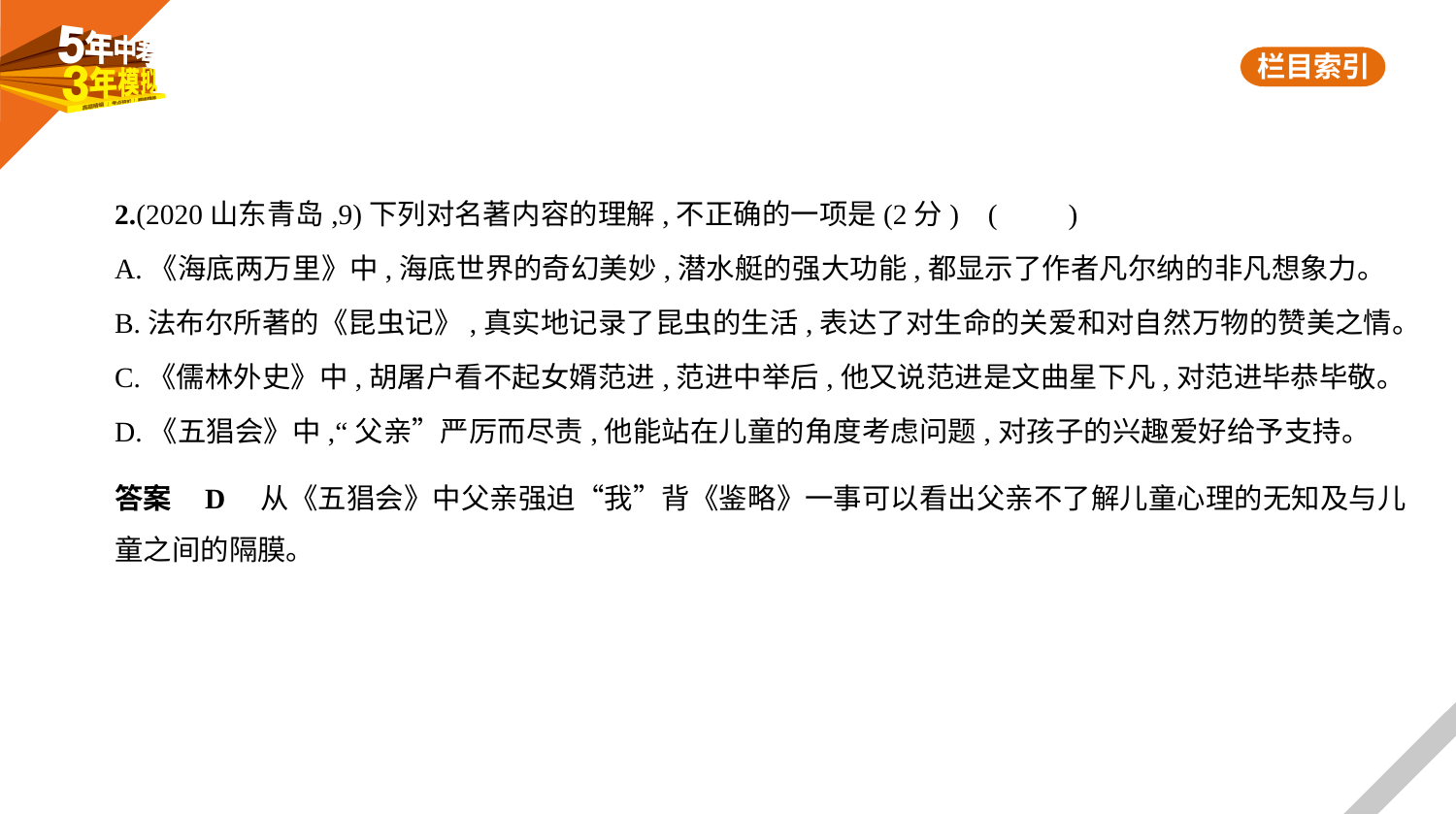

2.(2020山东青岛,9)下列对名著内容的理解,不正确的一项是(2分) (　　)
A.《海底两万里》中,海底世界的奇幻美妙,潜水艇的强大功能,都显示了作者凡尔纳的非凡想象力。
B.法布尔所著的《昆虫记》,真实地记录了昆虫的生活,表达了对生命的关爱和对自然万物的赞美之情。
C.《儒林外史》中,胡屠户看不起女婿范进,范进中举后,他又说范进是文曲星下凡,对范进毕恭毕敬。
D.《五猖会》中,“父亲”严厉而尽责,他能站在儿童的角度考虑问题,对孩子的兴趣爱好给予支持。
答案    D　从《五猖会》中父亲强迫“我”背《鉴略》一事可以看出父亲不了解儿童心理的无知及与儿
童之间的隔膜。